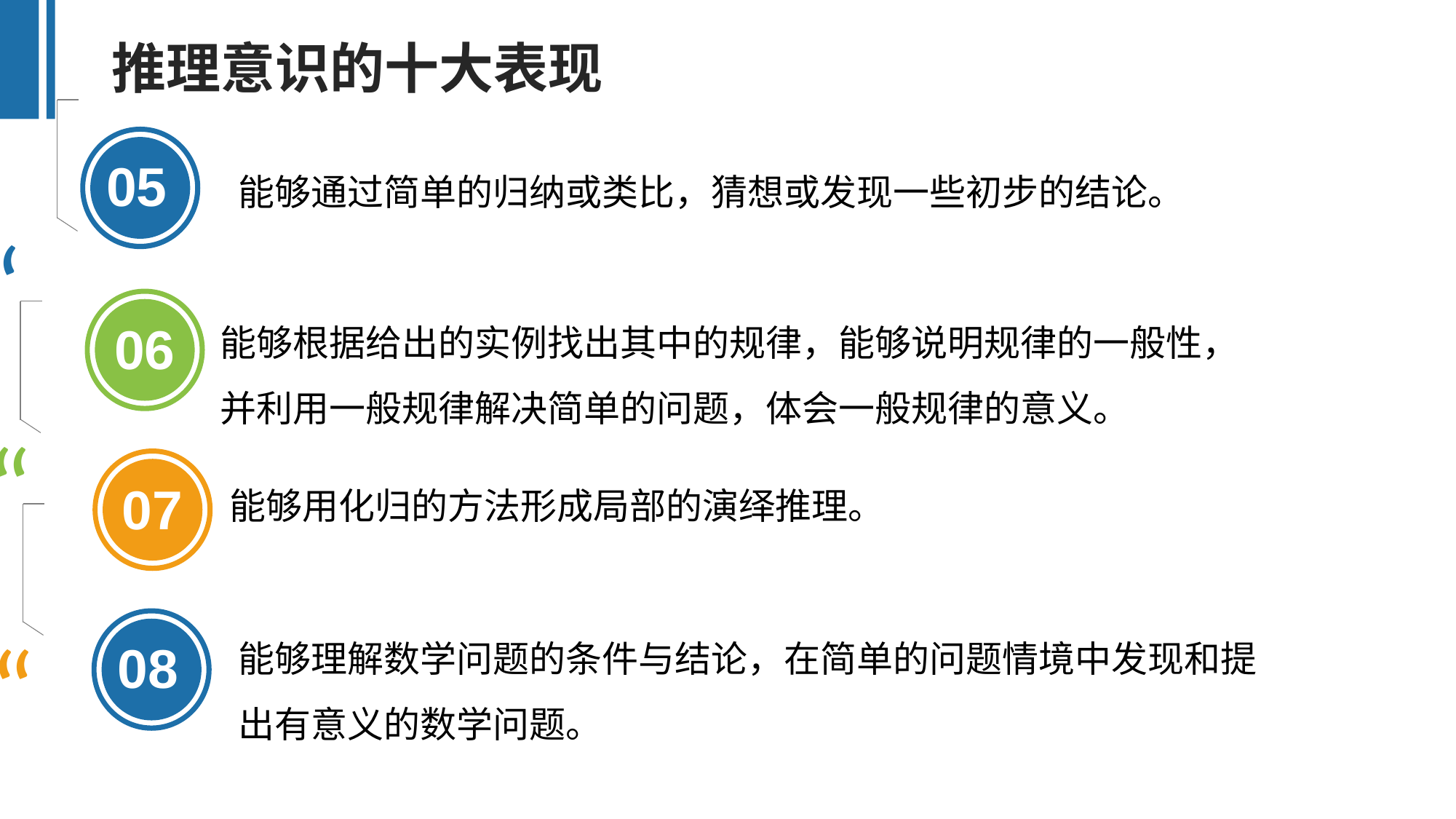

推理意识的十大表现
“

05
能够通过简单的归纳或类比，猜想或发现一些初步的结论。

06
能够根据给出的实例找出其中的规律，能够说明规律的一般性，并利用一般规律解决简单的问题，体会一般规律的意义。
“

07
能够用化归的方法形成局部的演绎推理。
“

08
能够理解数学问题的条件与结论，在简单的问题情境中发现和提出有意义的数学问题。